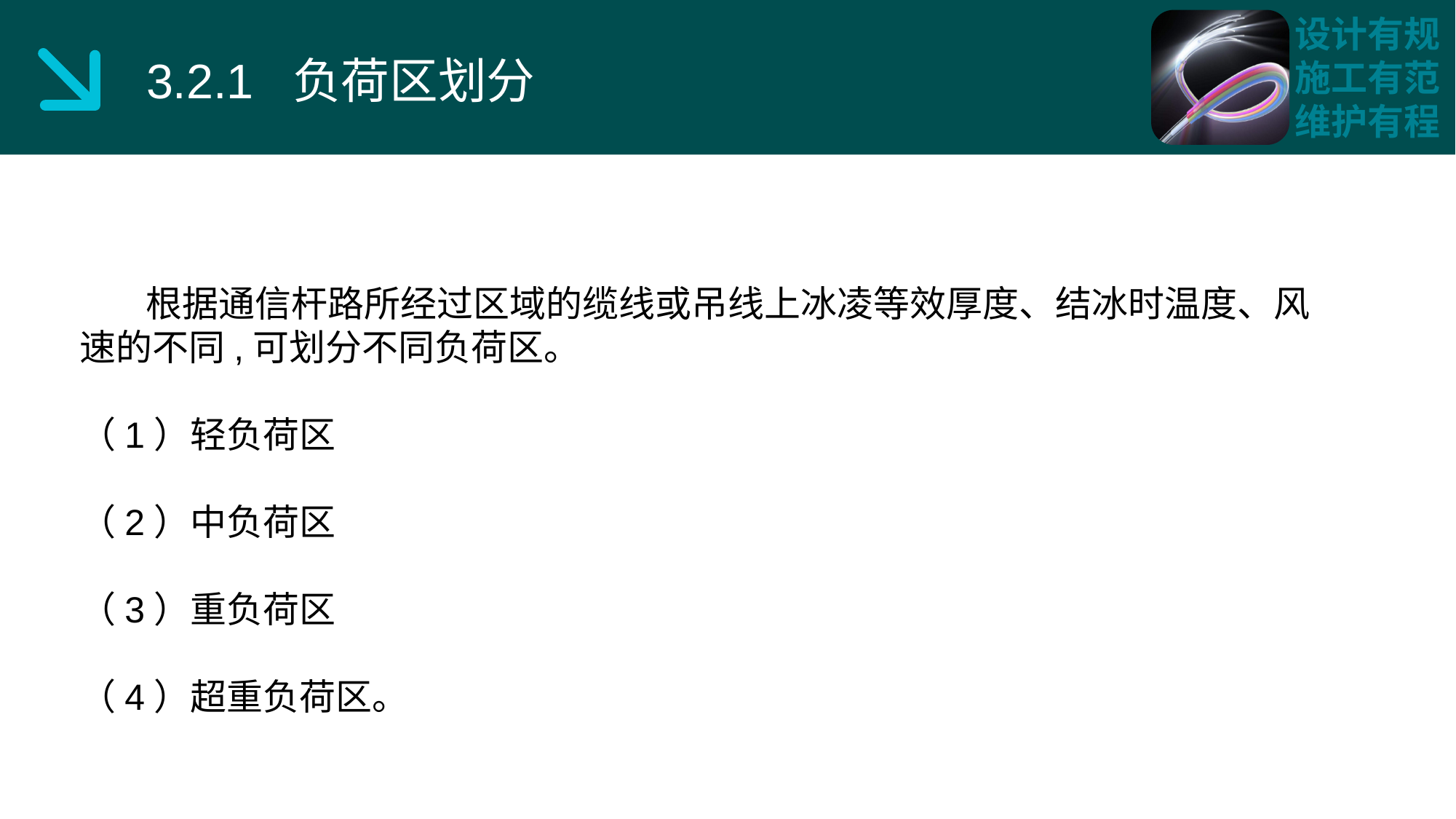

3.2.1  负荷区划分

       根据通信杆路所经过区域的缆线或吊线上冰凌等效厚度、结冰时温度、风速的不同,可划分不同负荷区。

（1）轻负荷区

（2）中负荷区

（3）重负荷区

（4）超重负荷区。